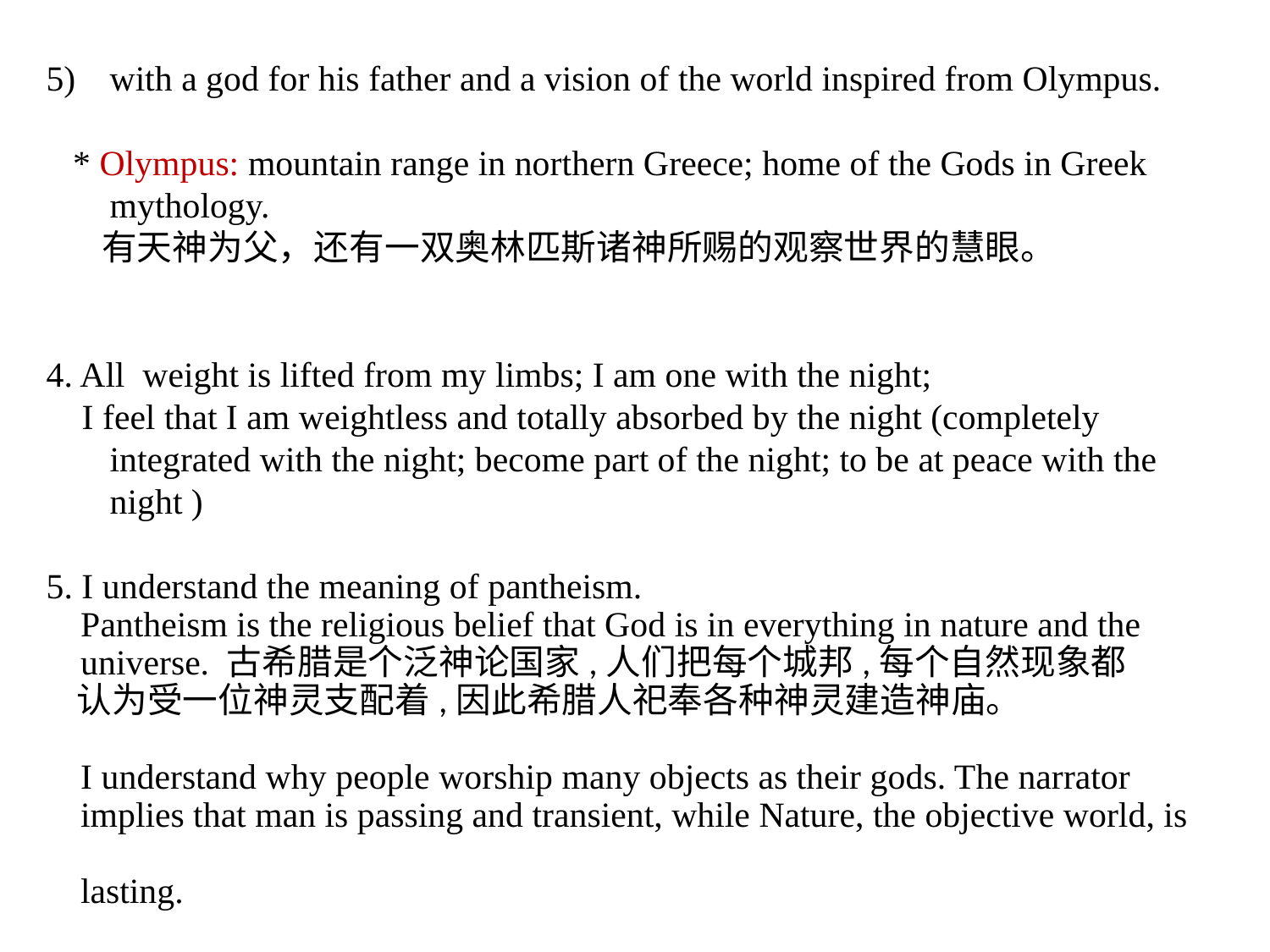

with a god for his father and a vision of the world inspired from Olympus.

   * Olympus: mountain range in northern Greece; home of the Gods in Greek mythology.
      有天神为父，还有一双奥林匹斯诸神所赐的观察世界的慧眼。

4. All  weight is lifted from my limbs; I am one with the night;
    I feel that I am weightless and totally absorbed by the night (completely integrated with the night; become part of the night; to be at peace with the night )

5. I understand the meaning of pantheism.
           Pantheism is the religious belief that God is in everything in nature and the
           universe. 古希腊是个泛神论国家,人们把每个城邦,每个自然现象都
            认为受一位神灵支配着,因此希腊人祀奉各种神灵建造神庙。

           I understand why people worship many objects as their gods. The narrator
           implies that man is passing and transient, while Nature, the objective world, is
           lasting.